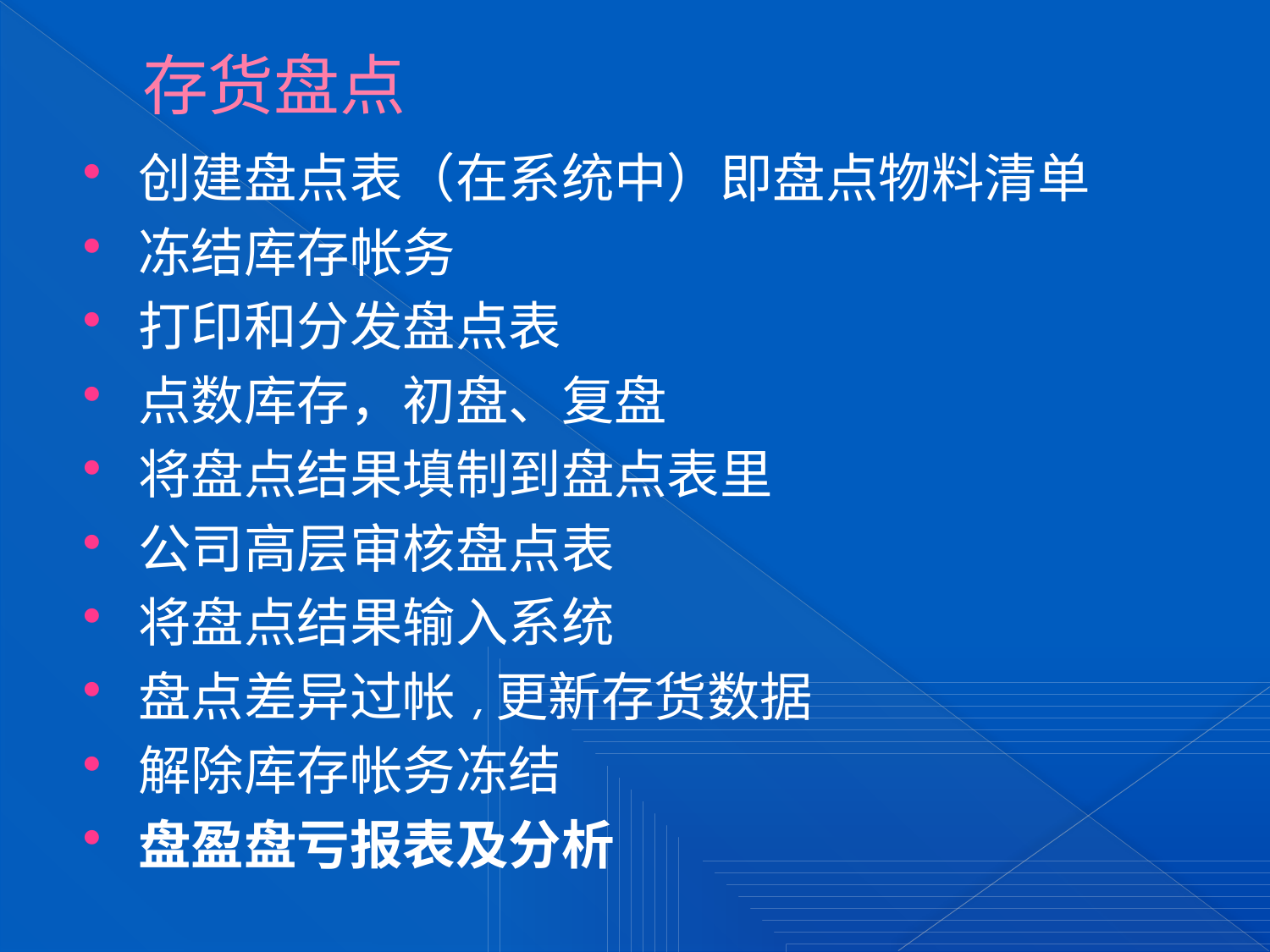

# 存货盘点
创建盘点表（在系统中）即盘点物料清单
冻结库存帐务
打印和分发盘点表
点数库存，初盘、复盘
将盘点结果填制到盘点表里
公司高层审核盘点表
将盘点结果输入系统
盘点差异过帐,更新存货数据
解除库存帐务冻结
盘盈盘亏报表及分析